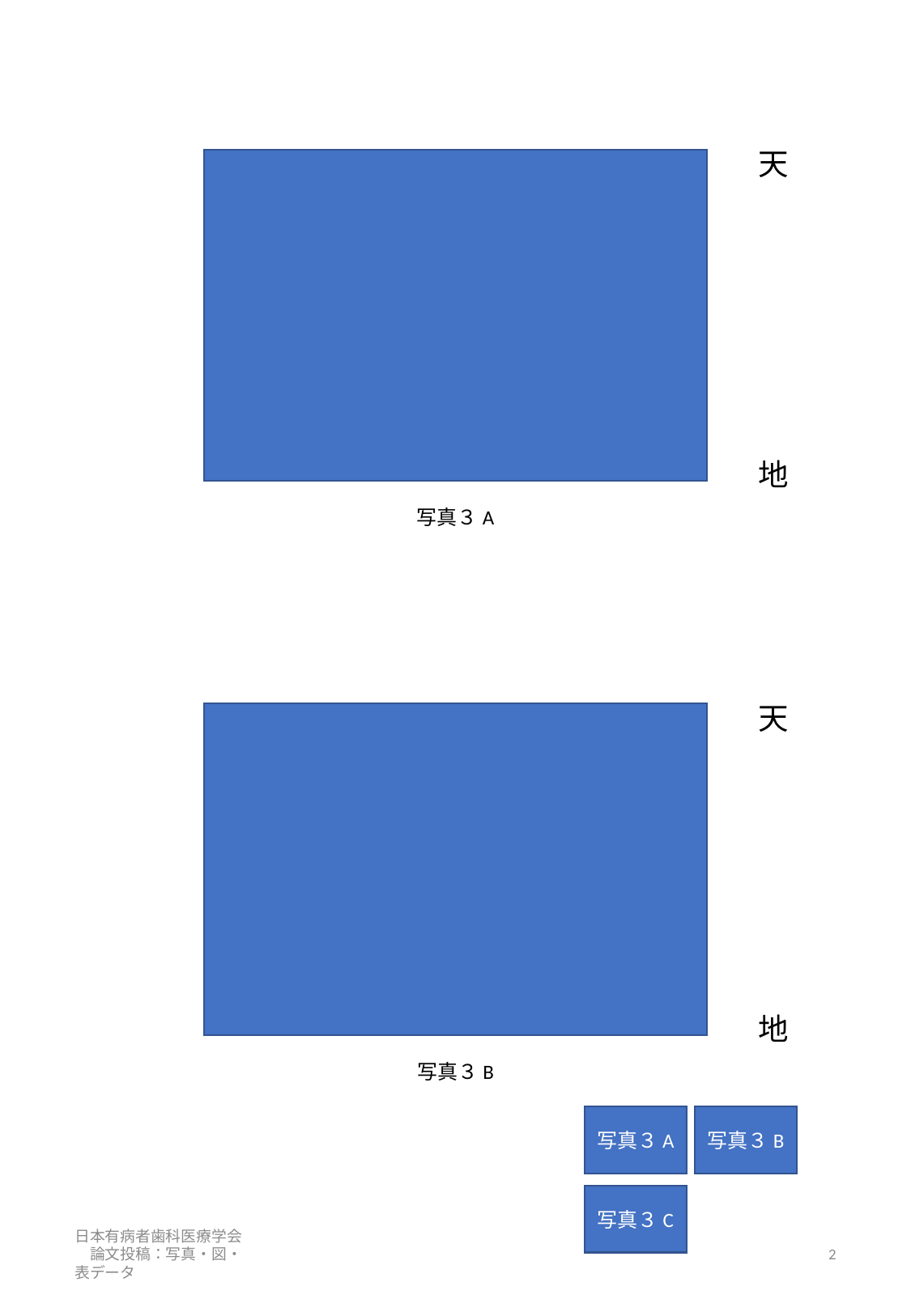

天

地
写真３A
天

地
写真３B
写真３A
写真３B
写真３C
日本有病者歯科医療学会　論文投稿：写真・図・表データ
2